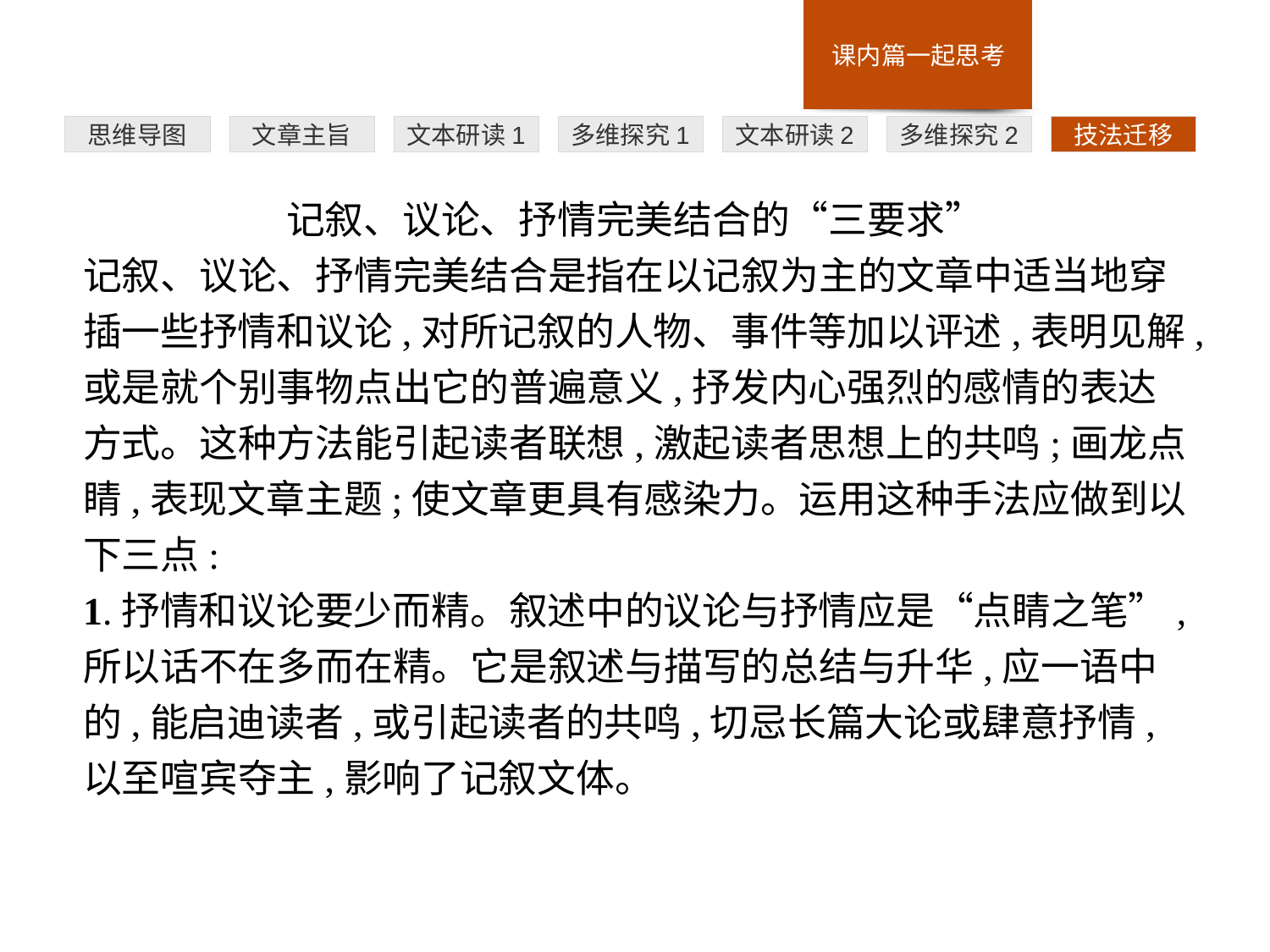

多维探究1
思维导图
文章主旨
文本研读1
文本研读2
多维探究2
技法迁移
记叙、议论、抒情完美结合的“三要求”
记叙、议论、抒情完美结合是指在以记叙为主的文章中适当地穿插一些抒情和议论,对所记叙的人物、事件等加以评述,表明见解,或是就个别事物点出它的普遍意义,抒发内心强烈的感情的表达方式。这种方法能引起读者联想,激起读者思想上的共鸣;画龙点睛,表现文章主题;使文章更具有感染力。运用这种手法应做到以下三点:
1.抒情和议论要少而精。叙述中的议论与抒情应是“点睛之笔”,所以话不在多而在精。它是叙述与描写的总结与升华,应一语中的,能启迪读者,或引起读者的共鸣,切忌长篇大论或肆意抒情,以至喧宾夺主,影响了记叙文体。